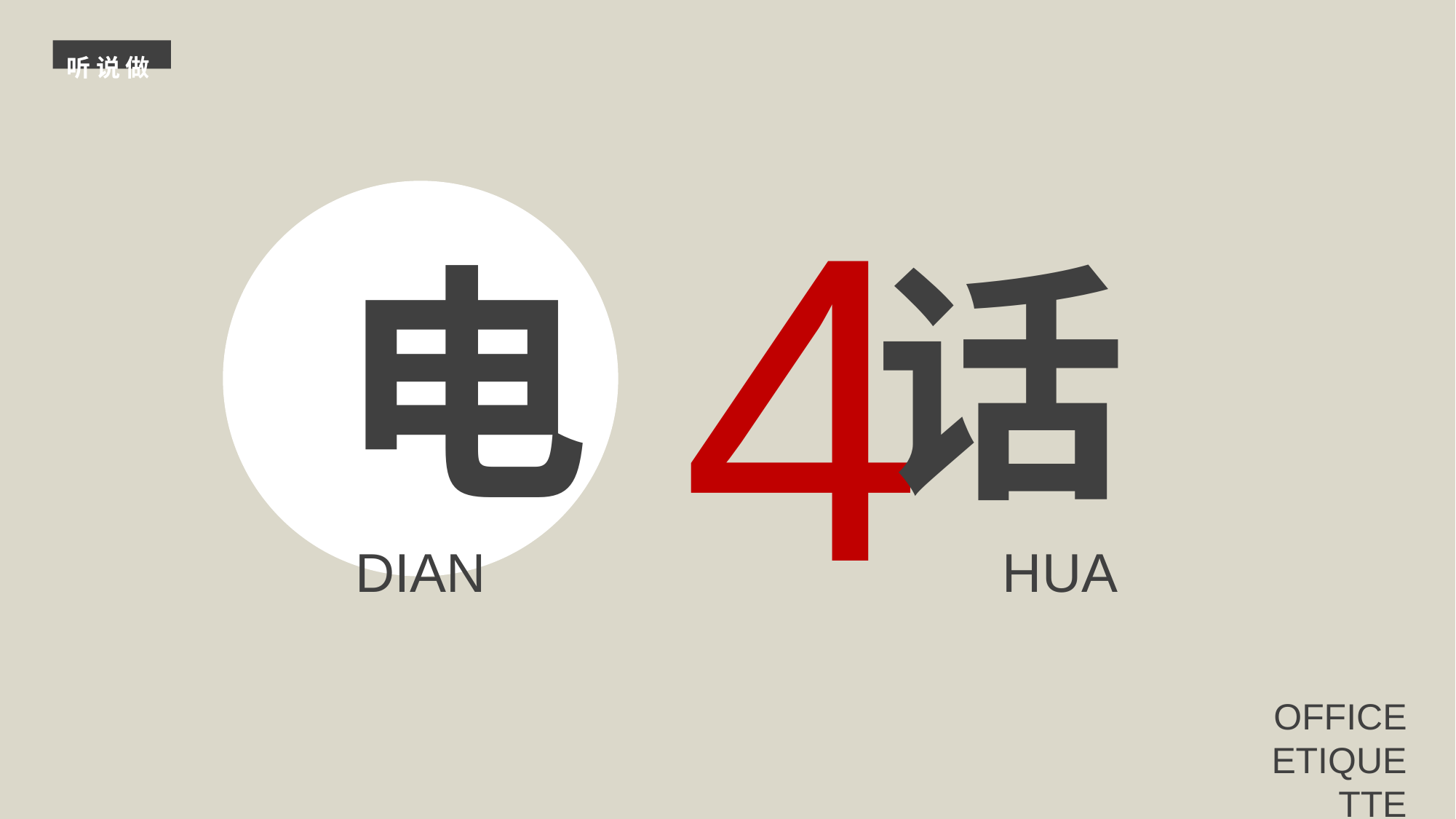

听 说 做
4

电     话
DIAN
HUA
OFFICE ETIQUETTE